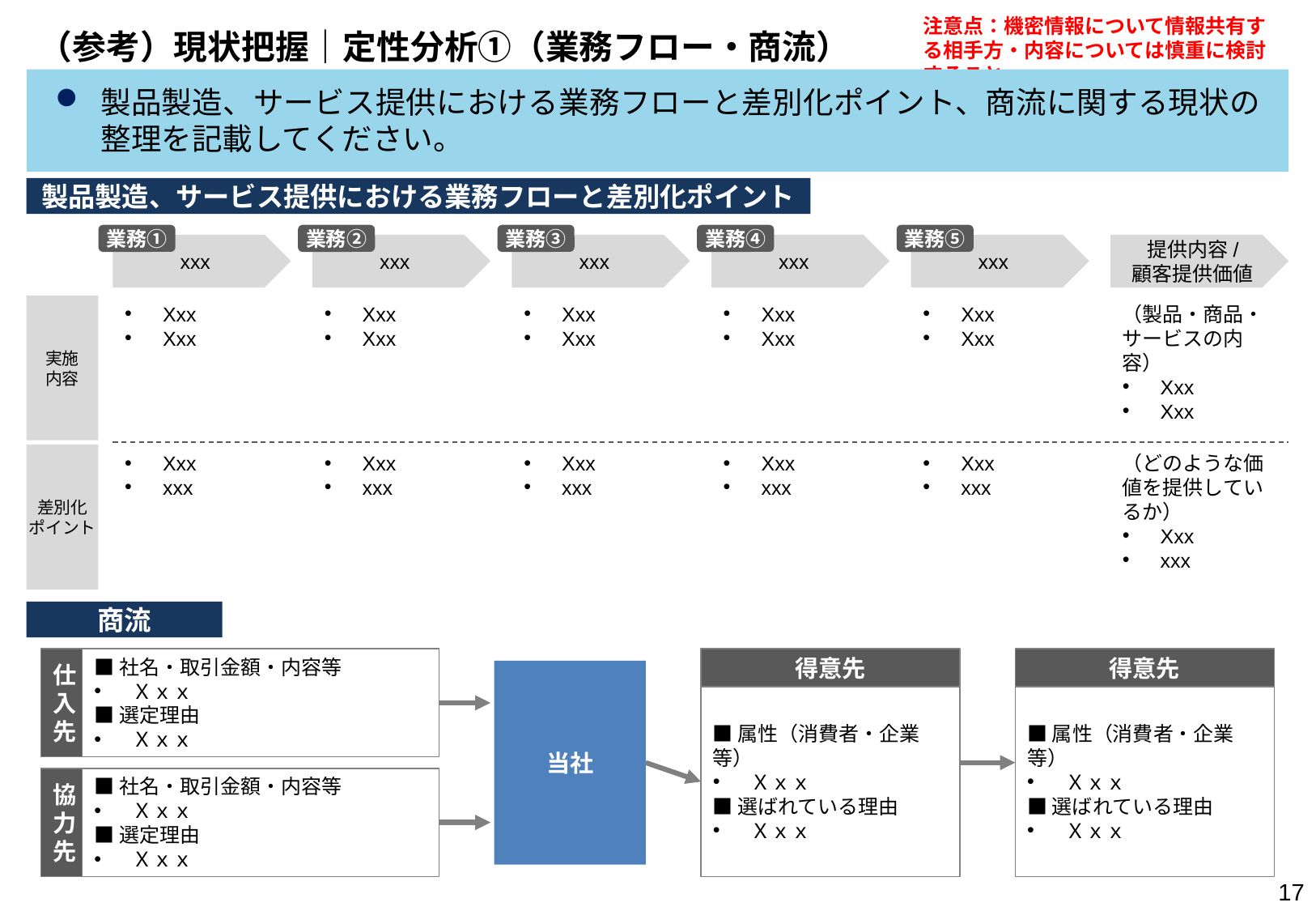

# （参考）現状把握｜定性分析①（業務フロー・商流）
製品製造、サービス提供における業務フローと差別化ポイント、商流に関する現状の整理を記載してください。
製品製造、サービス提供における業務フローと差別化ポイント
業務①
業務②
業務③
業務④
業務⑤
xxx
xxx
xxx
xxx
xxx
提供内容/
顧客提供価値
実施
内容
Xxx
Xxx

Xxx
Xxx

Xxx
Xxx

Xxx
Xxx
Xxx
Xxx

（製品・商品・サービスの内容）
Xxx
Xxx

差別化
ポイント
Xxx
xxx
Xxx
xxx
Xxx
xxx
Xxx
xxx
Xxx
xxx
（どのような価値を提供しているか）
Xxx
xxx
商流
仕入先
■社名・取引金額・内容等
Ｘｘｘ
■選定理由
Ｘｘｘ
得意先
得意先
当社
■属性（消費者・企業等）
Ｘｘｘ
■選ばれている理由
Ｘｘｘ
■属性（消費者・企業等）
Ｘｘｘ
■選ばれている理由
Ｘｘｘ
協力先
■社名・取引金額・内容等
Ｘｘｘ
■選定理由
Ｘｘｘ
17